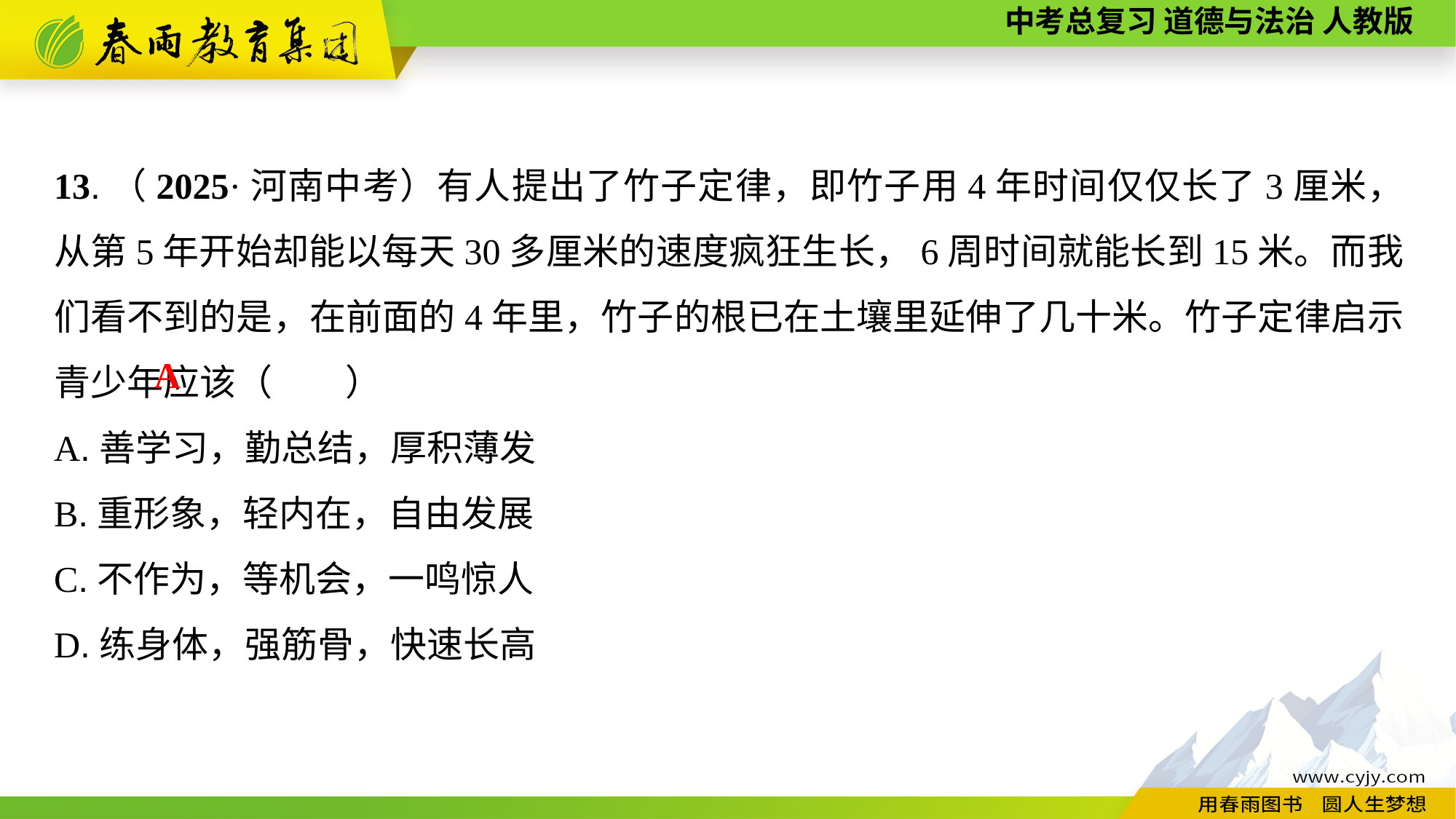

13.（2025·河南中考）有人提出了竹子定律，即竹子用4年时间仅仅长了3厘米，从第5年开始却能以每天30多厘米的速度疯狂生长，6周时间就能长到15米。而我们看不到的是，在前面的4年里，竹子的根已在土壤里延伸了几十米。竹子定律启示青少年应该（　　）
A.善学习，勤总结，厚积薄发
B.重形象，轻内在，自由发展
C.不作为，等机会，一鸣惊人
D.练身体，强筋骨，快速长高
A